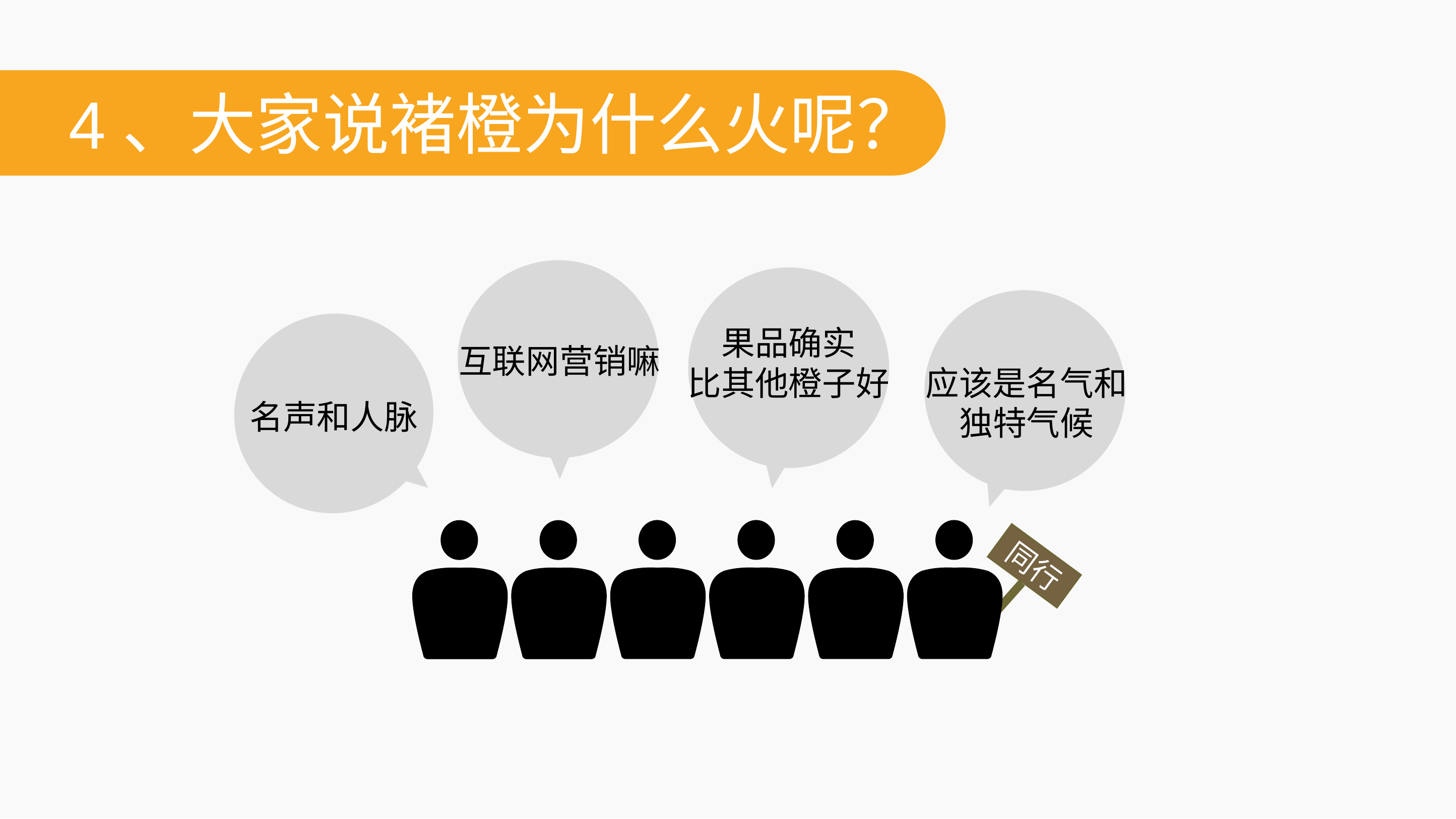

# 4、大家说褚橙为什么火呢？

果品确实
比其他橙子好

互联网营销嘛
应该是名气和
独特气候

名声和人脉

同行